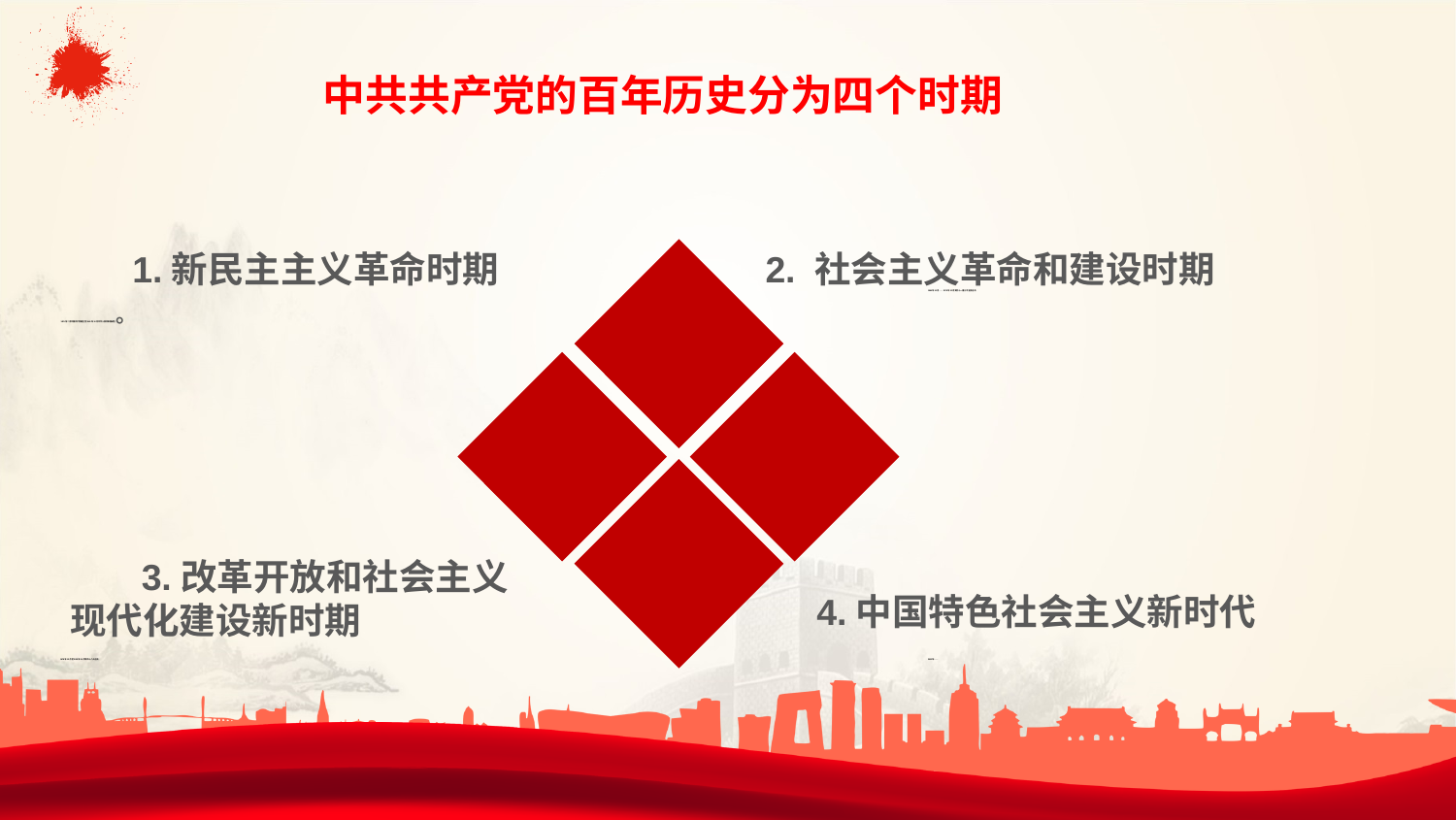

中共共产党的百年历史分为四个时期
1.新民主主义革命时期
 1921年7月中国共产党建立至1949年10月中华人民共和国成立。
2. 社会主义革命和建设时期

1949年10月——1978年12月党的十一届三中全会召开。

       3.改革开放和社会主义
现代化建设新时期
4.中国特色社会主义新时代
1978年12月至2012年11月党的十八大召开。
2012年——